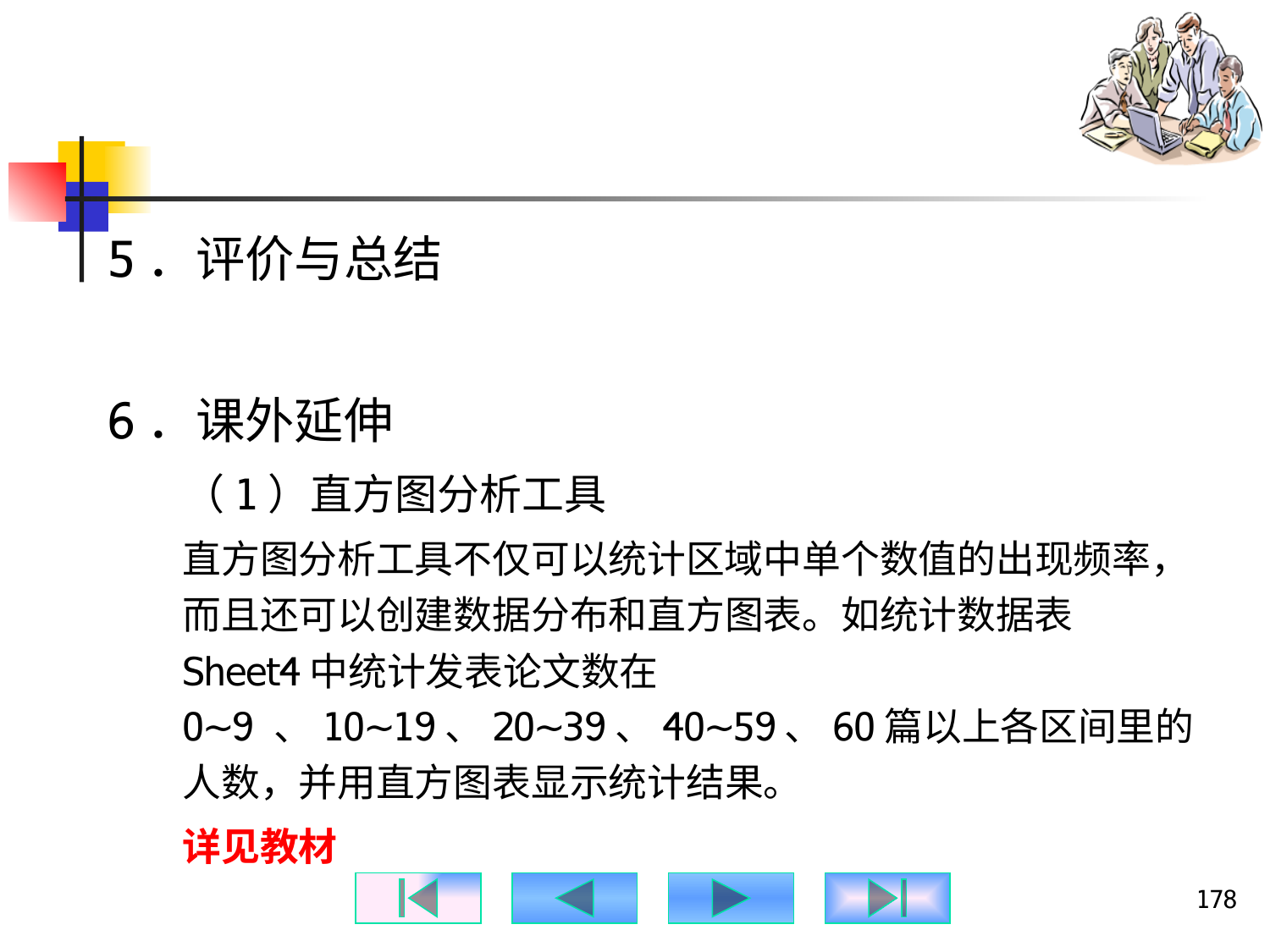

#
5．评价与总结

6．课外延伸
（1）直方图分析工具
直方图分析工具不仅可以统计区域中单个数值的出现频率，而且还可以创建数据分布和直方图表。如统计数据表Sheet4中统计发表论文数在0~9 、10~19、20~39、40~59、60篇以上各区间里的人数，并用直方图表显示统计结果。
详见教材

178